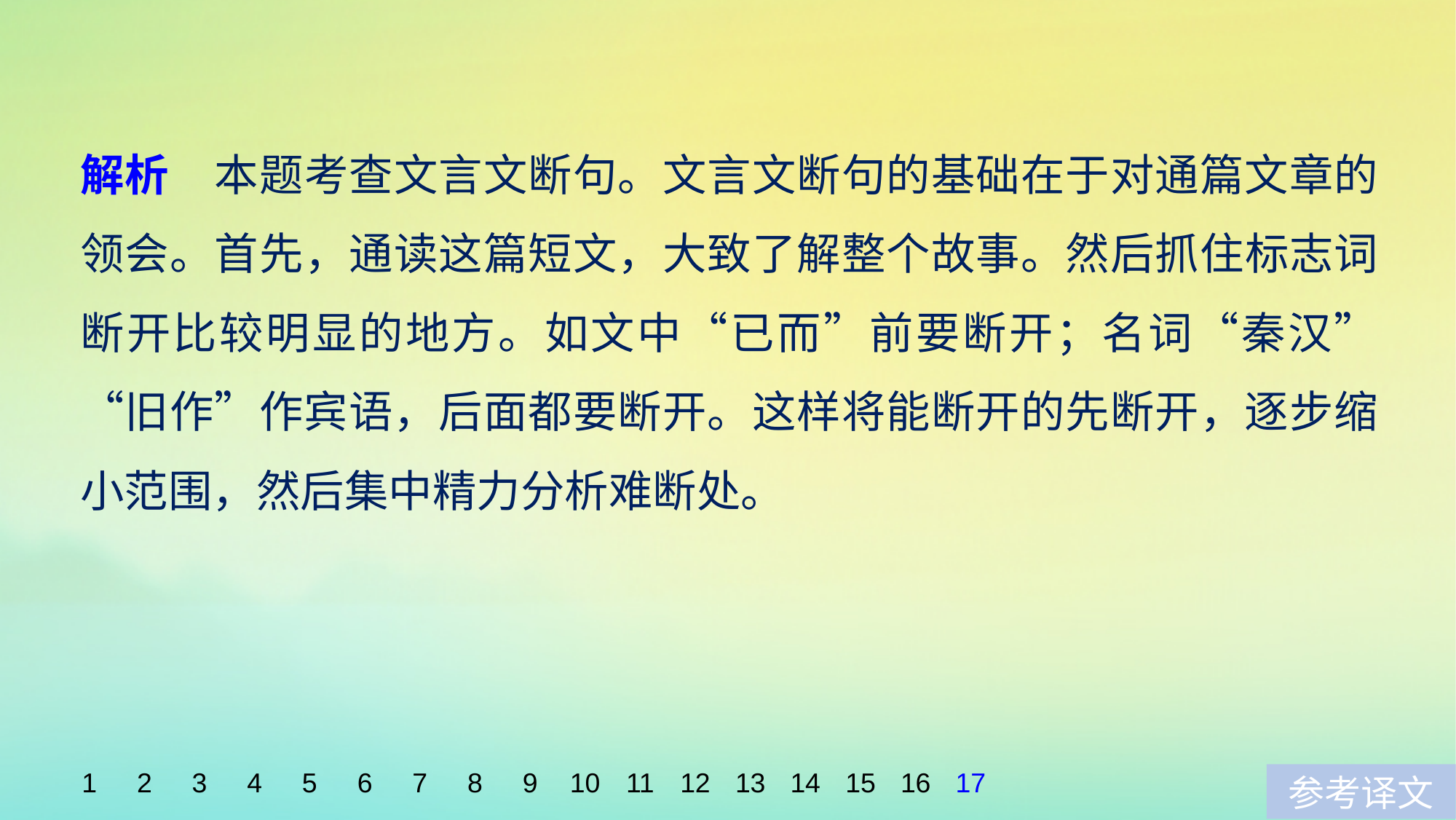

解析　本题考查文言文断句。文言文断句的基础在于对通篇文章的领会。首先，通读这篇短文，大致了解整个故事。然后抓住标志词断开比较明显的地方。如文中“已而”前要断开；名词“秦汉”“旧作”作宾语，后面都要断开。这样将能断开的先断开，逐步缩小范围，然后集中精力分析难断处。
1
2
3
4
5
6
7
8
9
10
11
12
13
14
15
16
17
参考译文